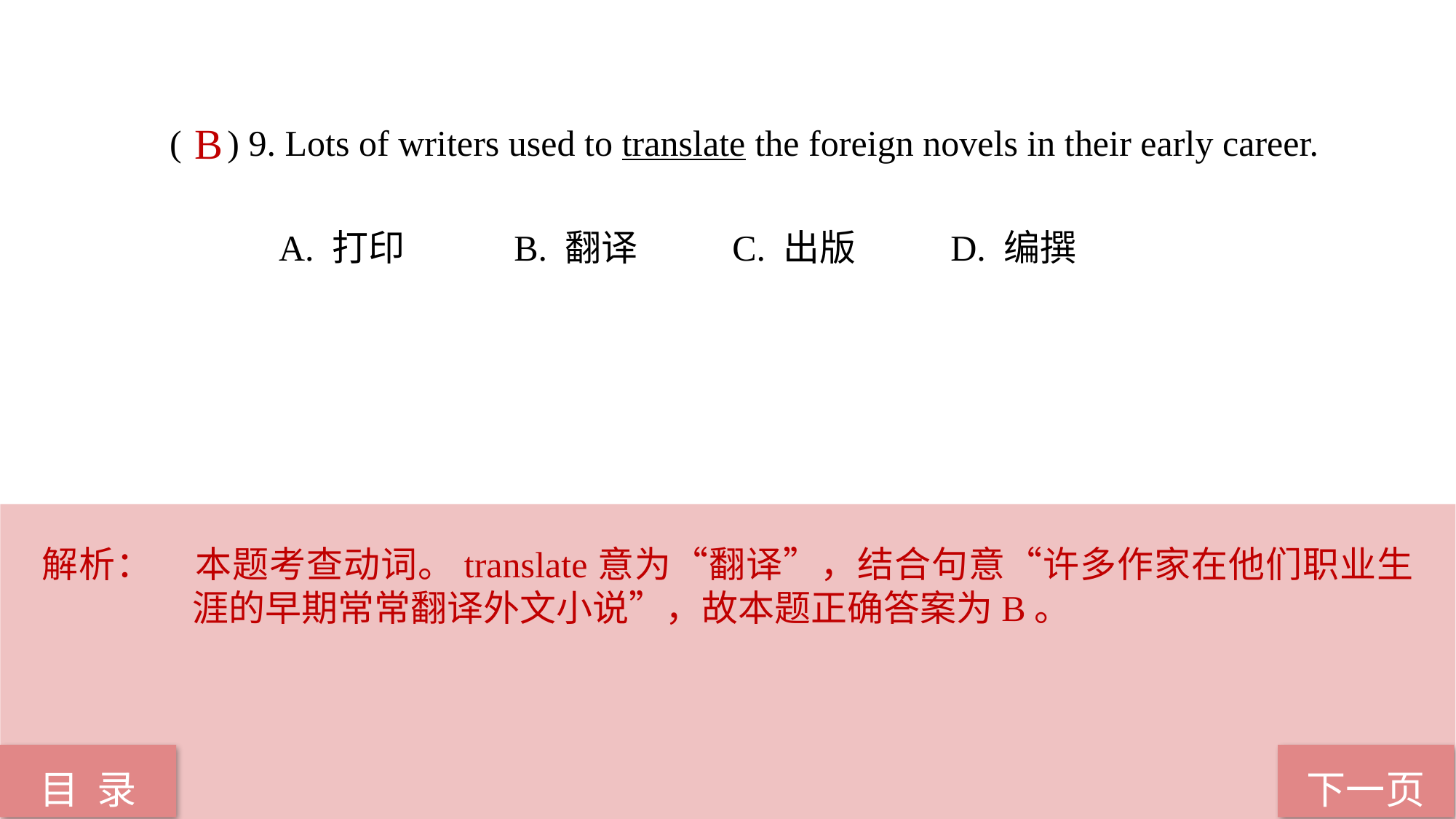

(     ) 9. Lots of writers used to translate the foreign novels in their early career.

	A. 打印	 B. 翻译	 C. 出版	 D. 编撰
B
解析：	本题考查动词。translate意为“翻译”，结合句意“许多作家在他们职业生涯的早期常常翻译外文小说”，故本题正确答案为B。